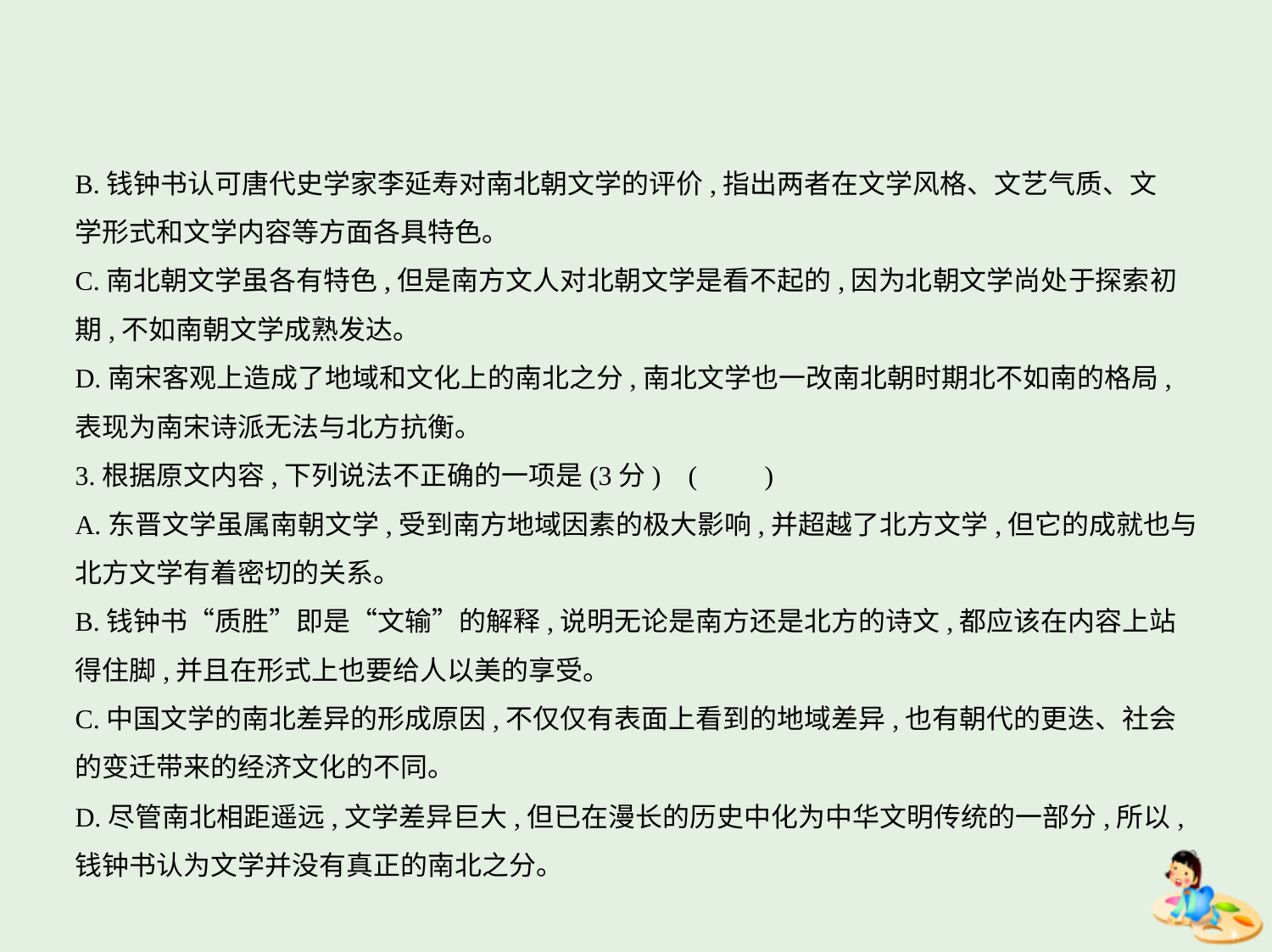

B.钱钟书认可唐代史学家李延寿对南北朝文学的评价,指出两者在文学风格、文艺气质、文
学形式和文学内容等方面各具特色。
C.南北朝文学虽各有特色,但是南方文人对北朝文学是看不起的,因为北朝文学尚处于探索初
期,不如南朝文学成熟发达。
D.南宋客观上造成了地域和文化上的南北之分,南北文学也一改南北朝时期北不如南的格局,
表现为南宋诗派无法与北方抗衡。
3.根据原文内容,下列说法不正确的一项是(3分) (　　)
A.东晋文学虽属南朝文学,受到南方地域因素的极大影响,并超越了北方文学,但它的成就也与
北方文学有着密切的关系。
B.钱钟书“质胜”即是“文输”的解释,说明无论是南方还是北方的诗文,都应该在内容上站
得住脚,并且在形式上也要给人以美的享受。
C.中国文学的南北差异的形成原因,不仅仅有表面上看到的地域差异,也有朝代的更迭、社会
的变迁带来的经济文化的不同。
D.尽管南北相距遥远,文学差异巨大,但已在漫长的历史中化为中华文明传统的一部分,所以,
钱钟书认为文学并没有真正的南北之分。